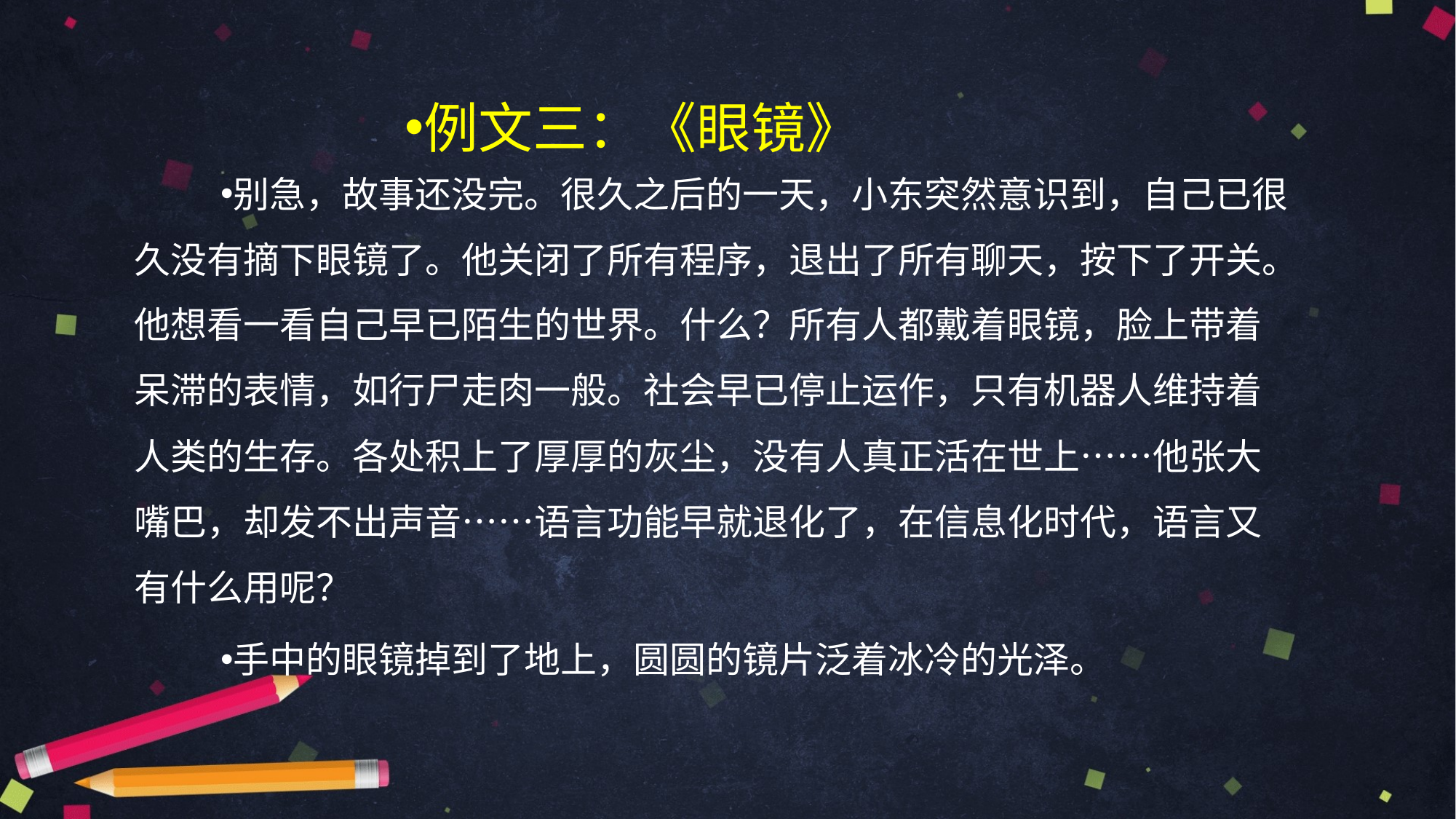

例文三：《眼镜》
别急，故事还没完。很久之后的一天，小东突然意识到，自己已很久没有摘下眼镜了。他关闭了所有程序，退出了所有聊天，按下了开关。他想看一看自己早已陌生的世界。什么？所有人都戴着眼镜，脸上带着呆滞的表情，如行尸走肉一般。社会早已停止运作，只有机器人维持着人类的生存。各处积上了厚厚的灰尘，没有人真正活在世上……他张大嘴巴，却发不出声音……语言功能早就退化了，在信息化时代，语言又有什么用呢？
手中的眼镜掉到了地上，圆圆的镜片泛着冰冷的光泽。